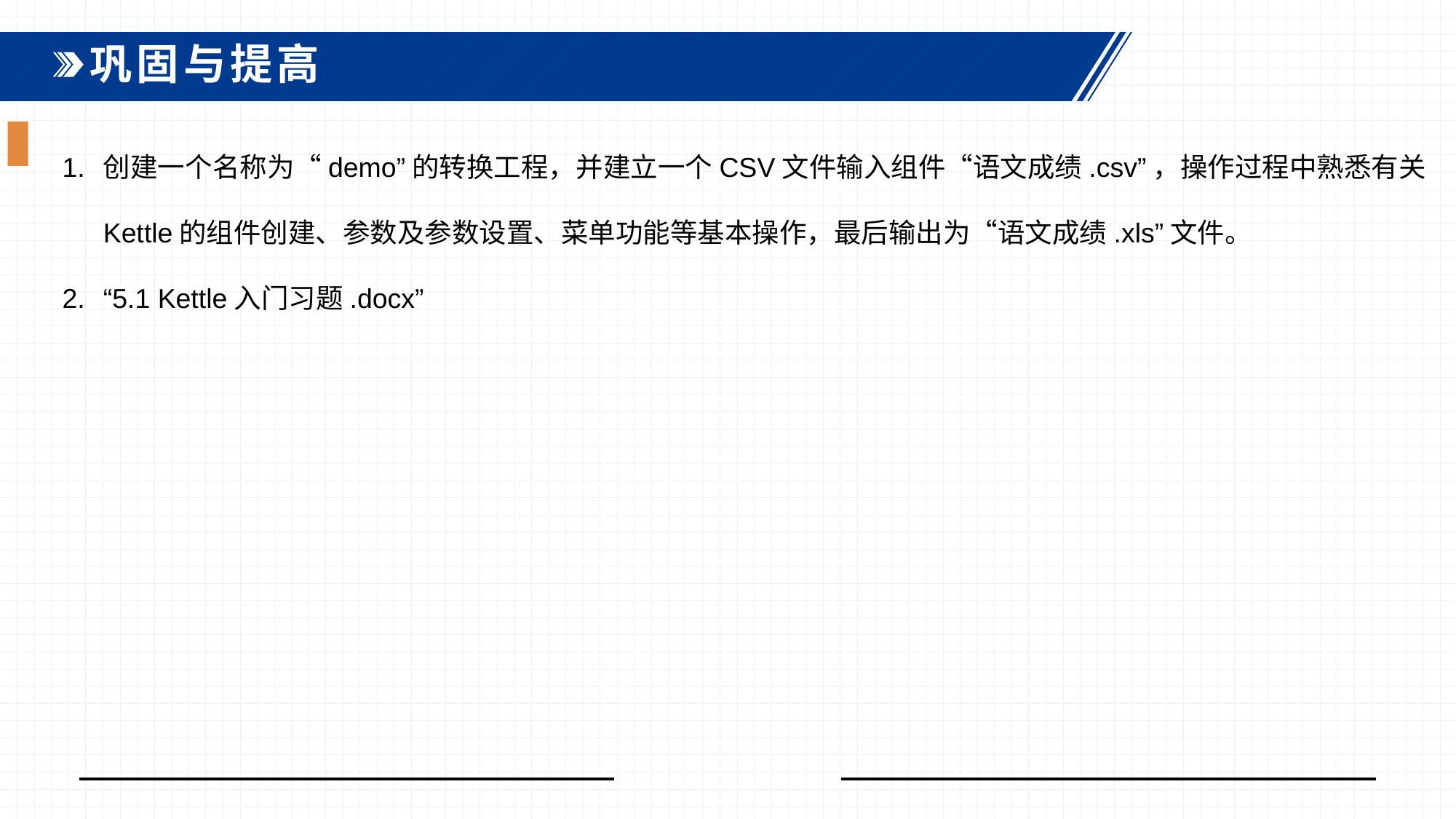

巩固与提高
创建一个名称为“demo”的转换工程，并建立一个CSV文件输入组件“语文成绩.csv”，操作过程中熟悉有关Kettle的组件创建、参数及参数设置、菜单功能等基本操作，最后输出为“语文成绩.xls”文件。
“5.1 Kettle入门习题.docx”